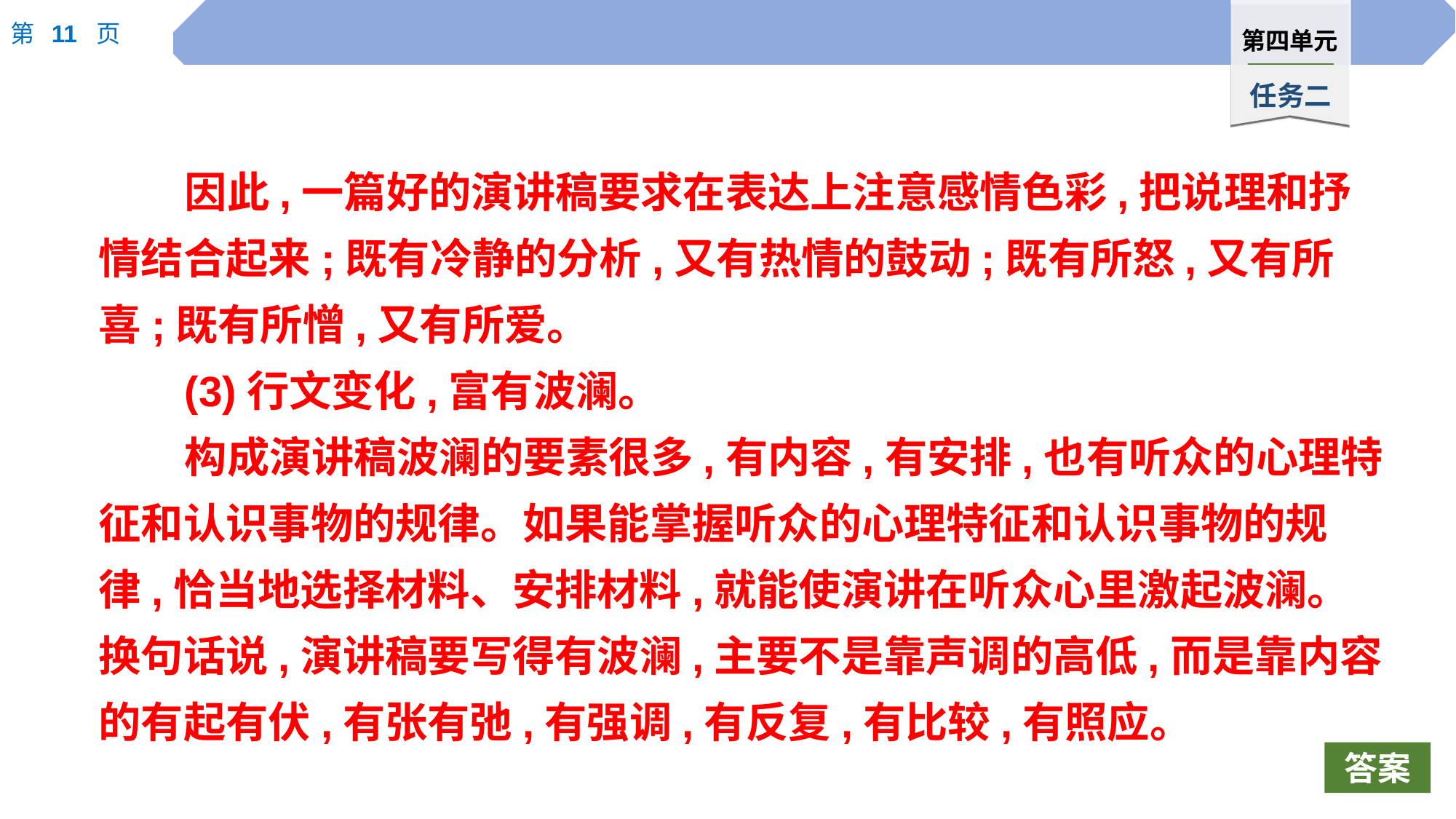

因此,一篇好的演讲稿要求在表达上注意感情色彩,把说理和抒情结合起来;既有冷静的分析,又有热情的鼓动;既有所怒,又有所喜;既有所憎,又有所爱。
(3)行文变化,富有波澜。
构成演讲稿波澜的要素很多,有内容,有安排,也有听众的心理特征和认识事物的规律。如果能掌握听众的心理特征和认识事物的规律,恰当地选择材料、安排材料,就能使演讲在听众心里激起波澜。换句话说,演讲稿要写得有波澜,主要不是靠声调的高低,而是靠内容的有起有伏,有张有弛,有强调,有反复,有比较,有照应。
答案